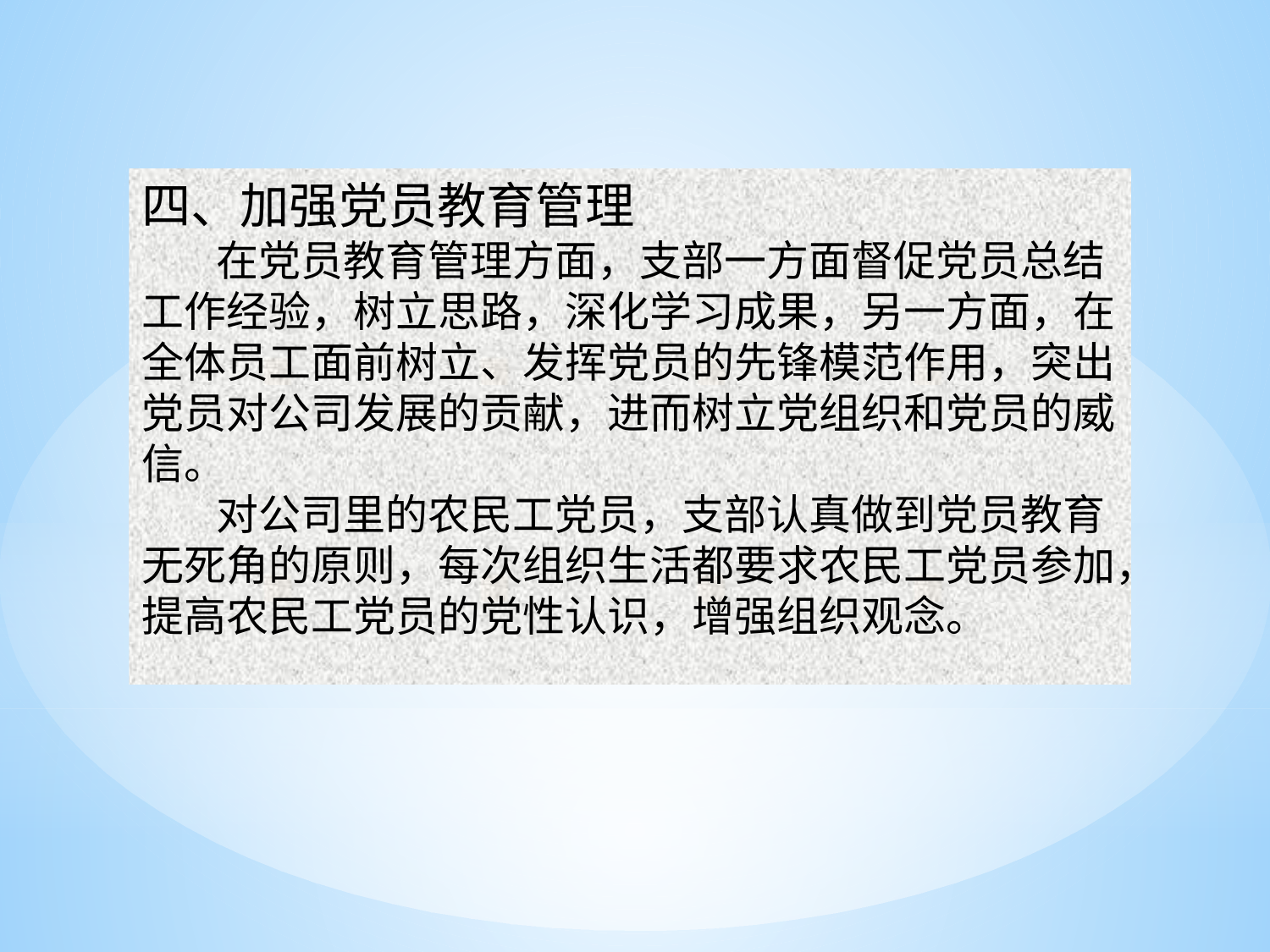

四、加强党员教育管理
在党员教育管理方面，支部一方面督促党员总结工作经验，树立思路，深化学习成果，另一方面，在全体员工面前树立、发挥党员的先锋模范作用，突出党员对公司发展的贡献，进而树立党组织和党员的威信。
对公司里的农民工党员，支部认真做到党员教育无死角的原则，每次组织生活都要求农民工党员参加，提高农民工党员的党性认识，增强组织观念。